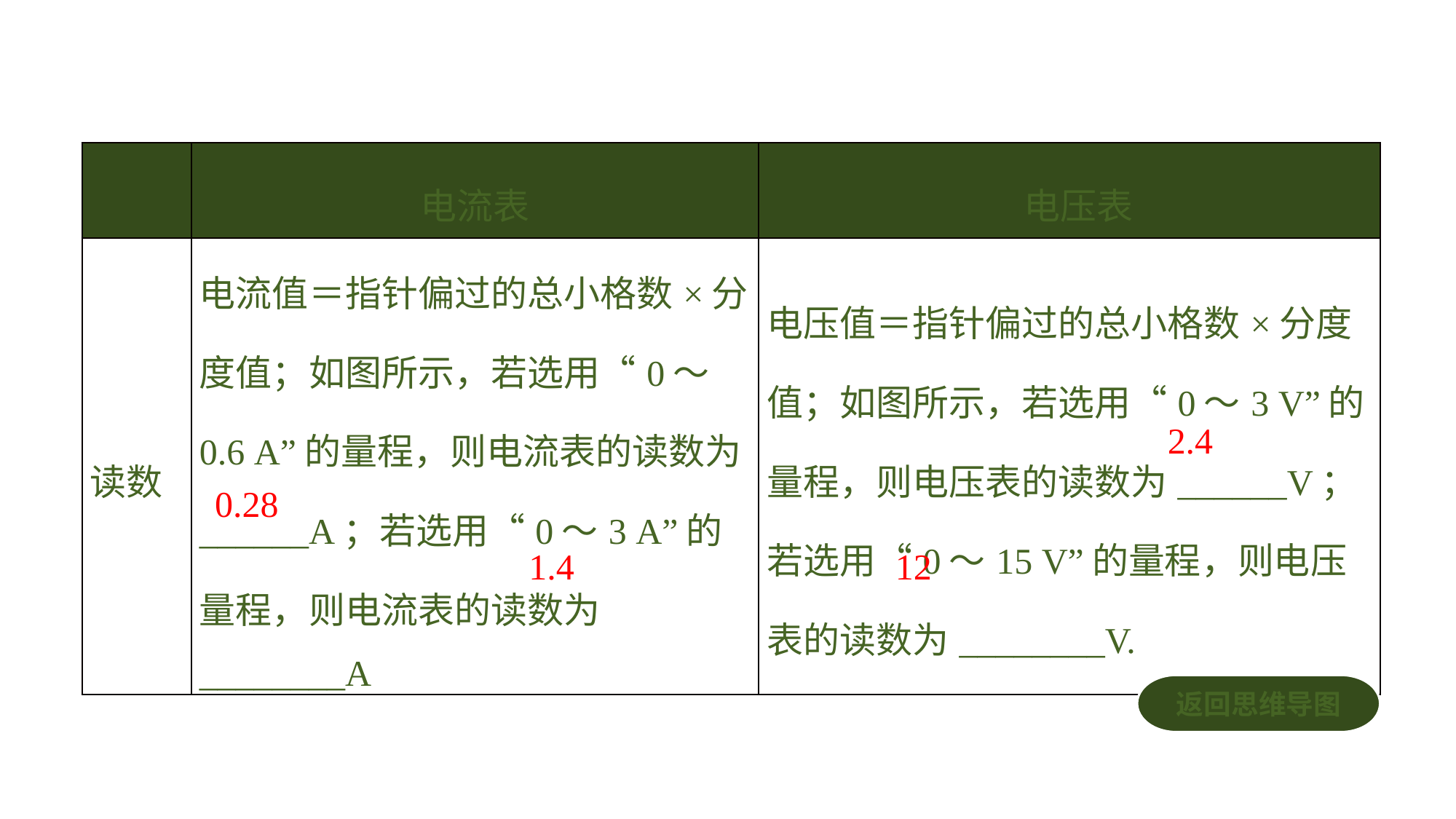

|  | 电流表 | 电压表 |
| --- | --- | --- |
| 读数 | 电流值＝指针偏过的总小格数×分度值；如图所示，若选用“0～0.6 A”的量程，则电流表的读数为\_\_\_\_\_\_A；若选用“0～3 A”的量程，则电流表的读数为\_\_\_\_\_\_\_\_A | 电压值＝指针偏过的总小格数×分度值；如图所示，若选用“0～3 V”的量程，则电压表的读数为\_\_\_\_\_\_V；若选用“0～15 V”的量程，则电压表的读数为\_\_\_\_\_\_\_\_V. |
2.4
0.28
1.4
12
返回思维导图